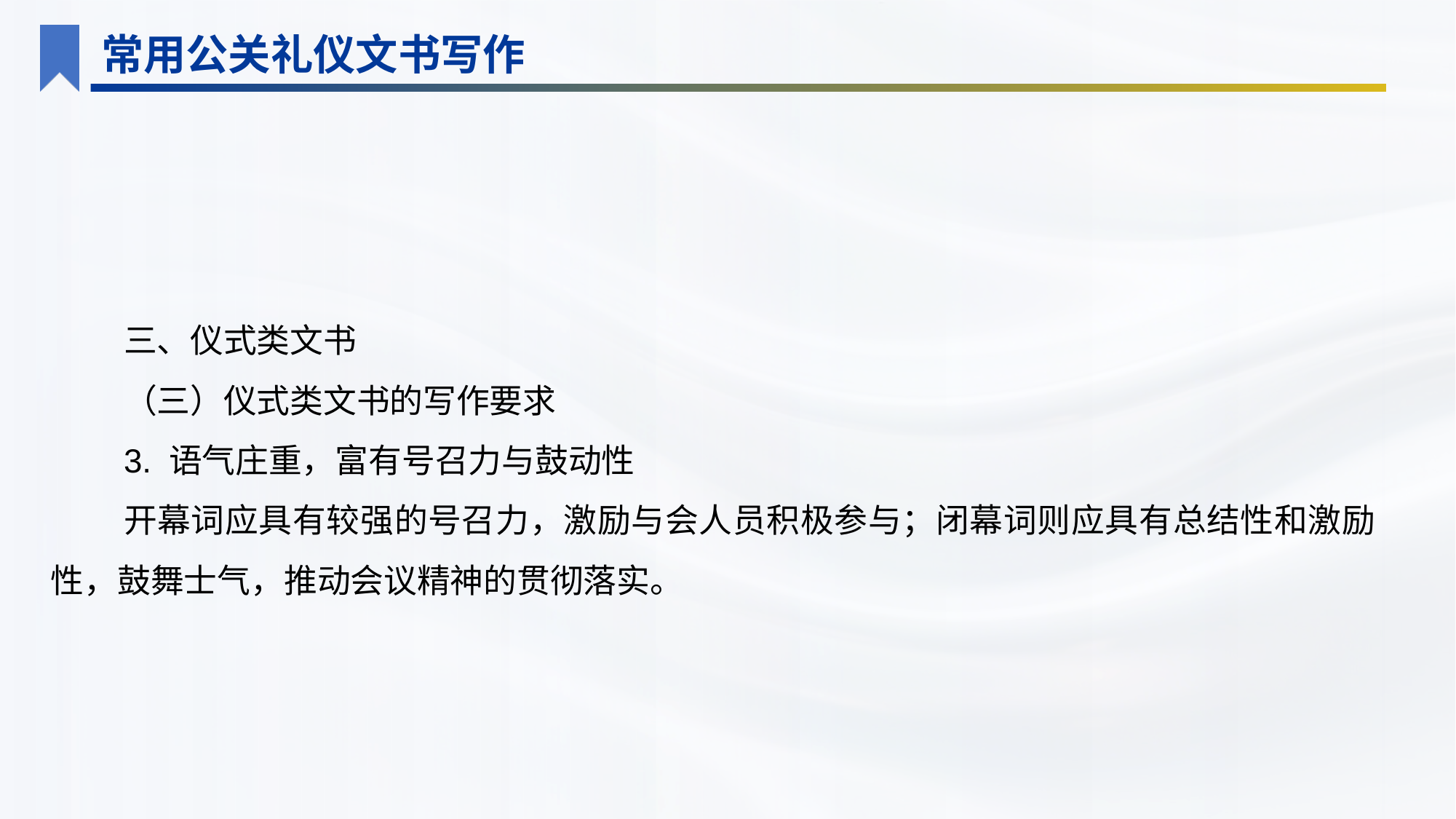

常用公关礼仪文书写作
三、仪式类文书
（三）仪式类文书的写作要求
3. 语气庄重，富有号召力与鼓动性
开幕词应具有较强的号召力，激励与会人员积极参与；闭幕词则应具有总结性和激励性，鼓舞士气，推动会议精神的贯彻落实。